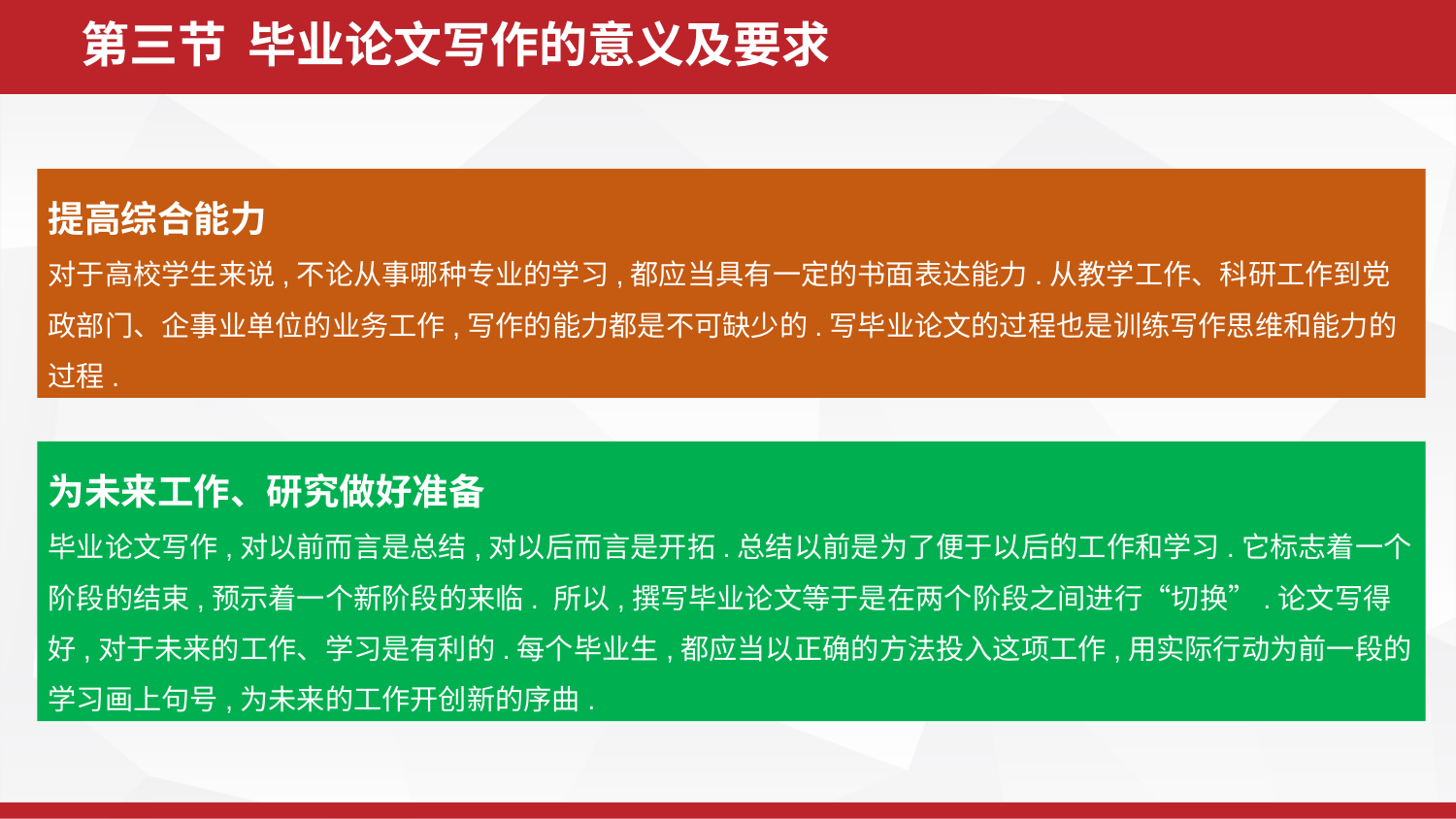

第三节  毕业论文写作的意义及要求
提高综合能力
对于高校学生来说,不论从事哪种专业的学习,都应当具有一定的书面表达能力.从教学工作、科研工作到党政部门、企事业单位的业务工作,写作的能力都是不可缺少的.写毕业论文的过程也是训练写作思维和能力的过程.
为未来工作、研究做好准备
毕业论文写作,对以前而言是总结,对以后而言是开拓.总结以前是为了便于以后的工作和学习.它标志着一个阶段的结束,预示着一个新阶段的来临. 所以,撰写毕业论文等于是在两个阶段之间进行“切换”.论文写得好,对于未来的工作、学习是有利的.每个毕业生,都应当以正确的方法投入这项工作,用实际行动为前一段的学习画上句号,为未来的工作开创新的序曲.